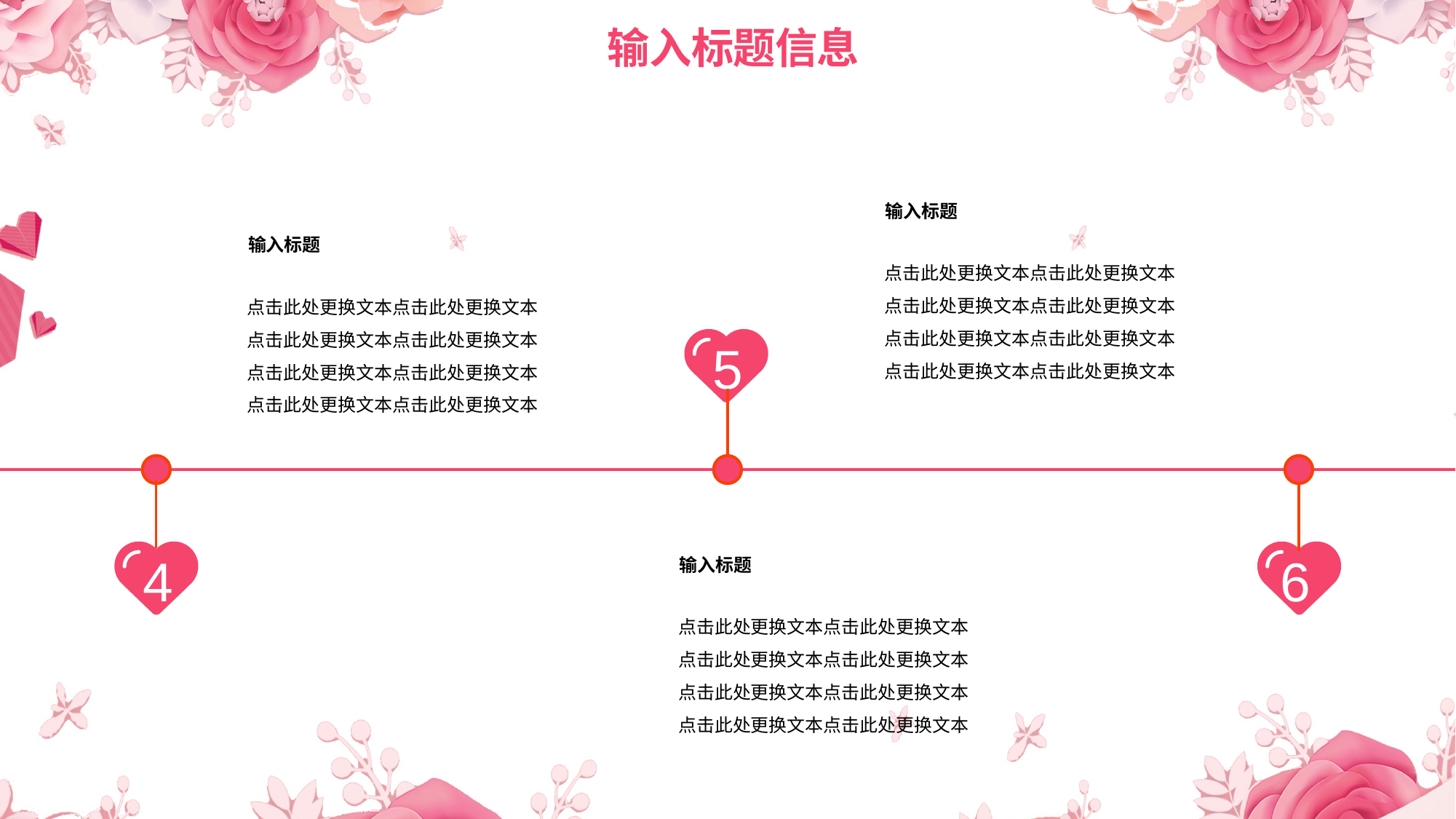

输入标题
点击此处更换文本点击此处更换文本
点击此处更换文本点击此处更换文本
点击此处更换文本点击此处更换文本
点击此处更换文本点击此处更换文本

输入标题
点击此处更换文本点击此处更换文本
点击此处更换文本点击此处更换文本
点击此处更换文本点击此处更换文本
点击此处更换文本点击此处更换文本

5

4
6

输入标题
点击此处更换文本点击此处更换文本
点击此处更换文本点击此处更换文本
点击此处更换文本点击此处更换文本
点击此处更换文本点击此处更换文本